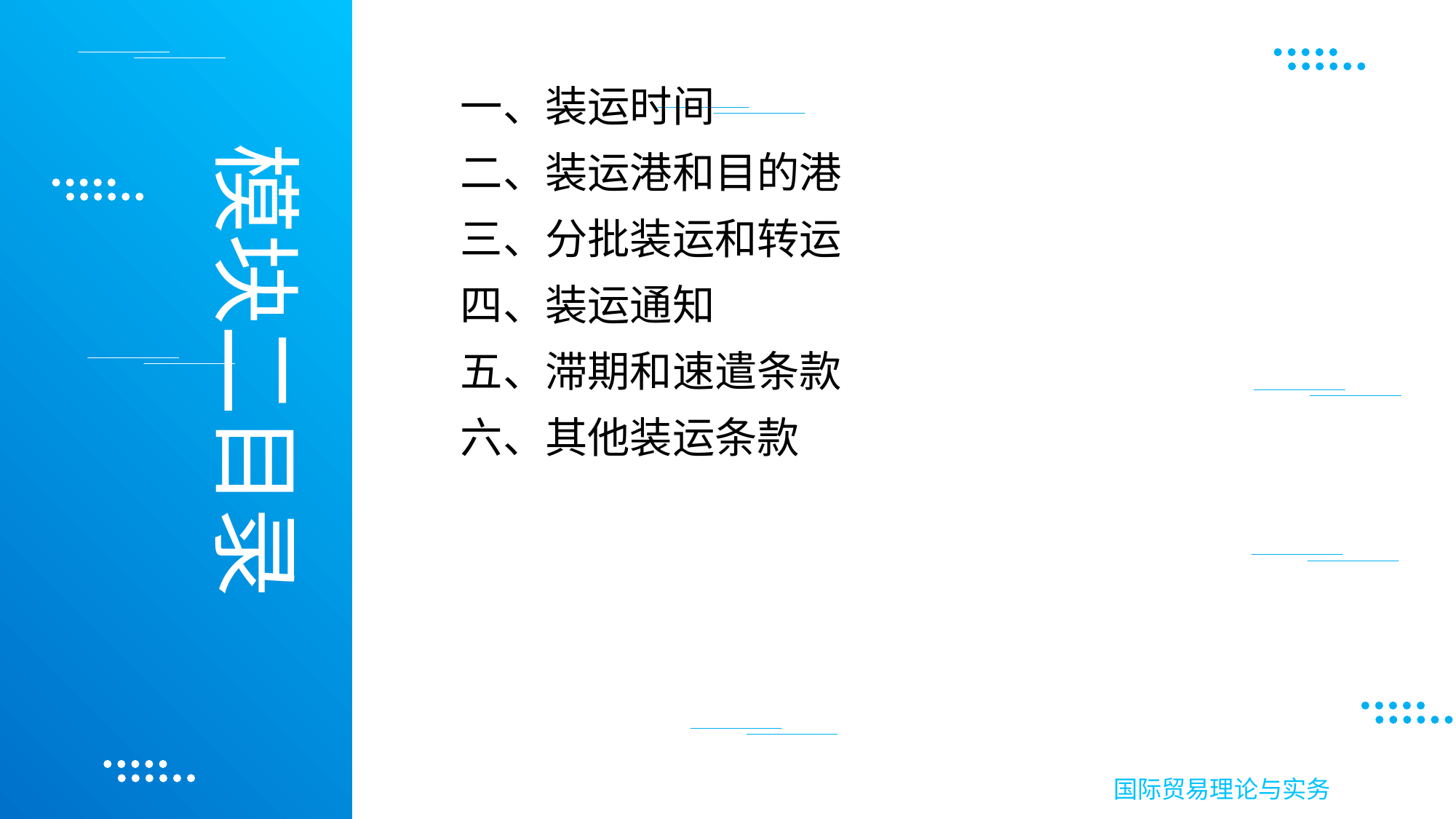

一、装运时间
二、装运港和目的港
三、分批装运和转运
四、装运通知
五、滞期和速遣条款
六、其他装运条款

模块二目录

国际贸易理论与实务